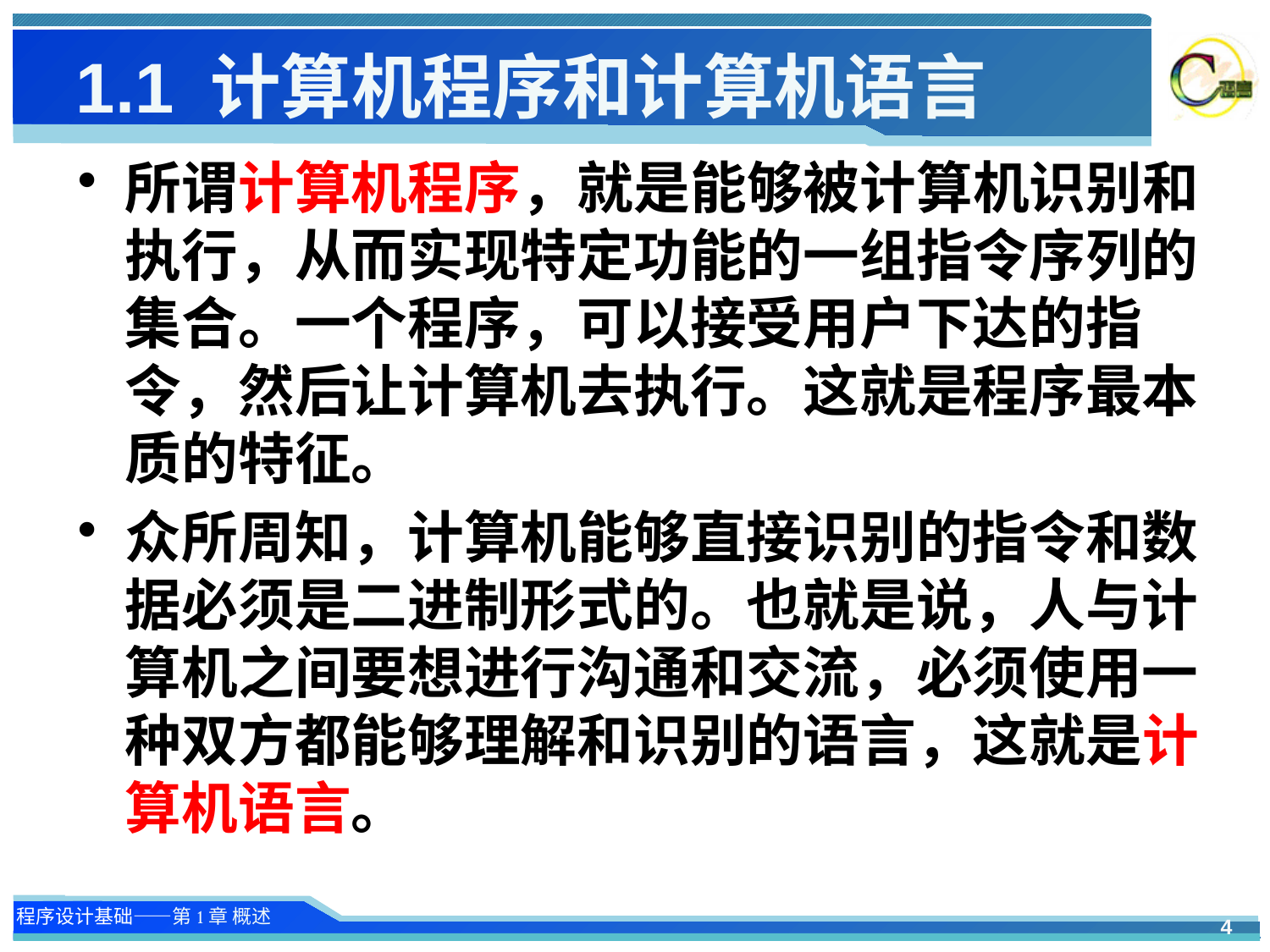

1.1 计算机程序和计算机语言
所谓计算机程序，就是能够被计算机识别和执行，从而实现特定功能的一组指令序列的集合。一个程序，可以接受用户下达的指令，然后让计算机去执行。这就是程序最本质的特征。
众所周知，计算机能够直接识别的指令和数据必须是二进制形式的。也就是说，人与计算机之间要想进行沟通和交流，必须使用一种双方都能够理解和识别的语言，这就是计算机语言。
4